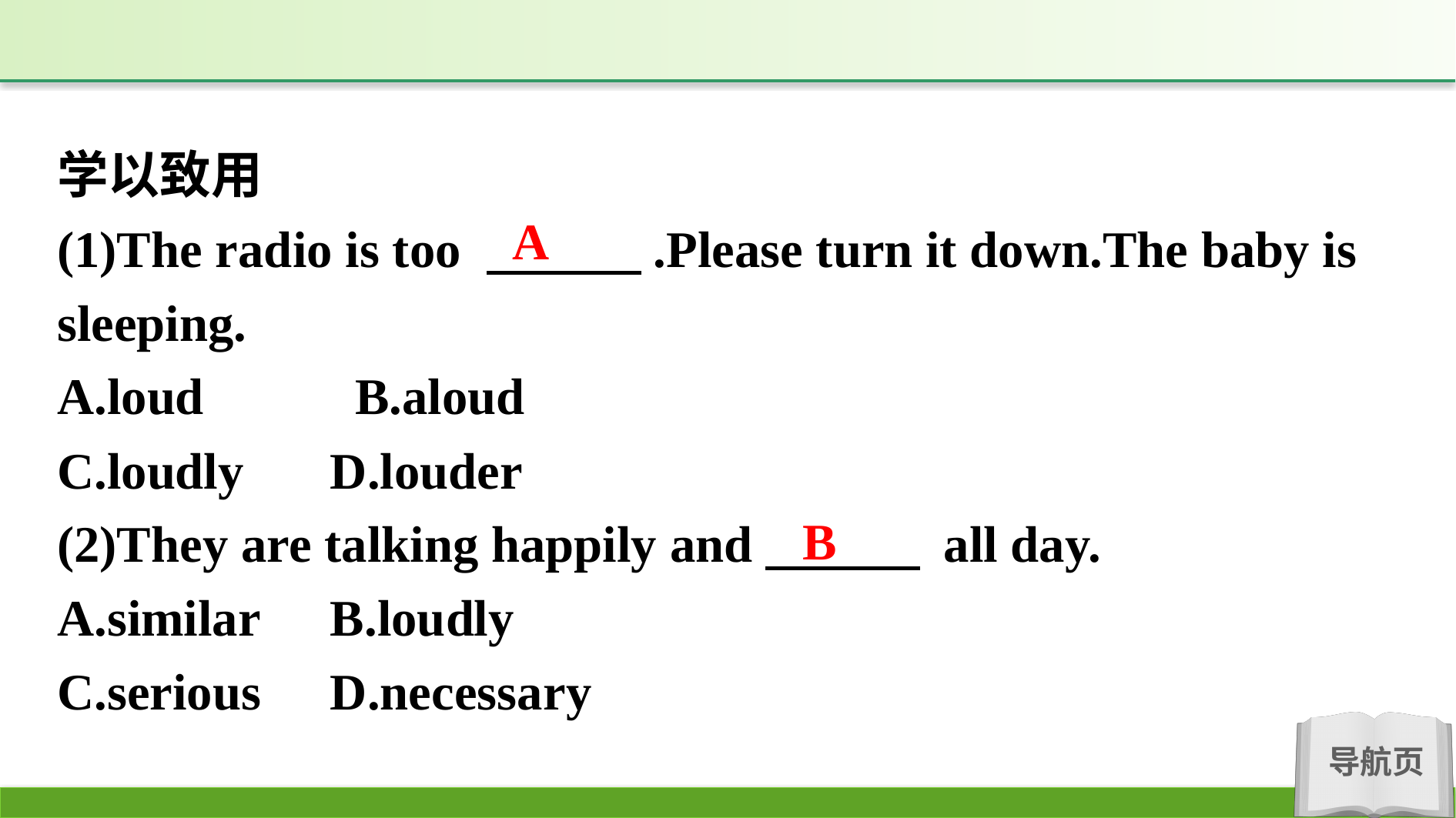

学以致用
(1)The radio is too 　　　.Please turn it down.The baby is sleeping.
A.loud　　  B.aloud
C.loudly 	D.louder
(2)They are talking happily and　　　 all day.
A.similar	B.loudly
C.serious	D.necessary
A
B